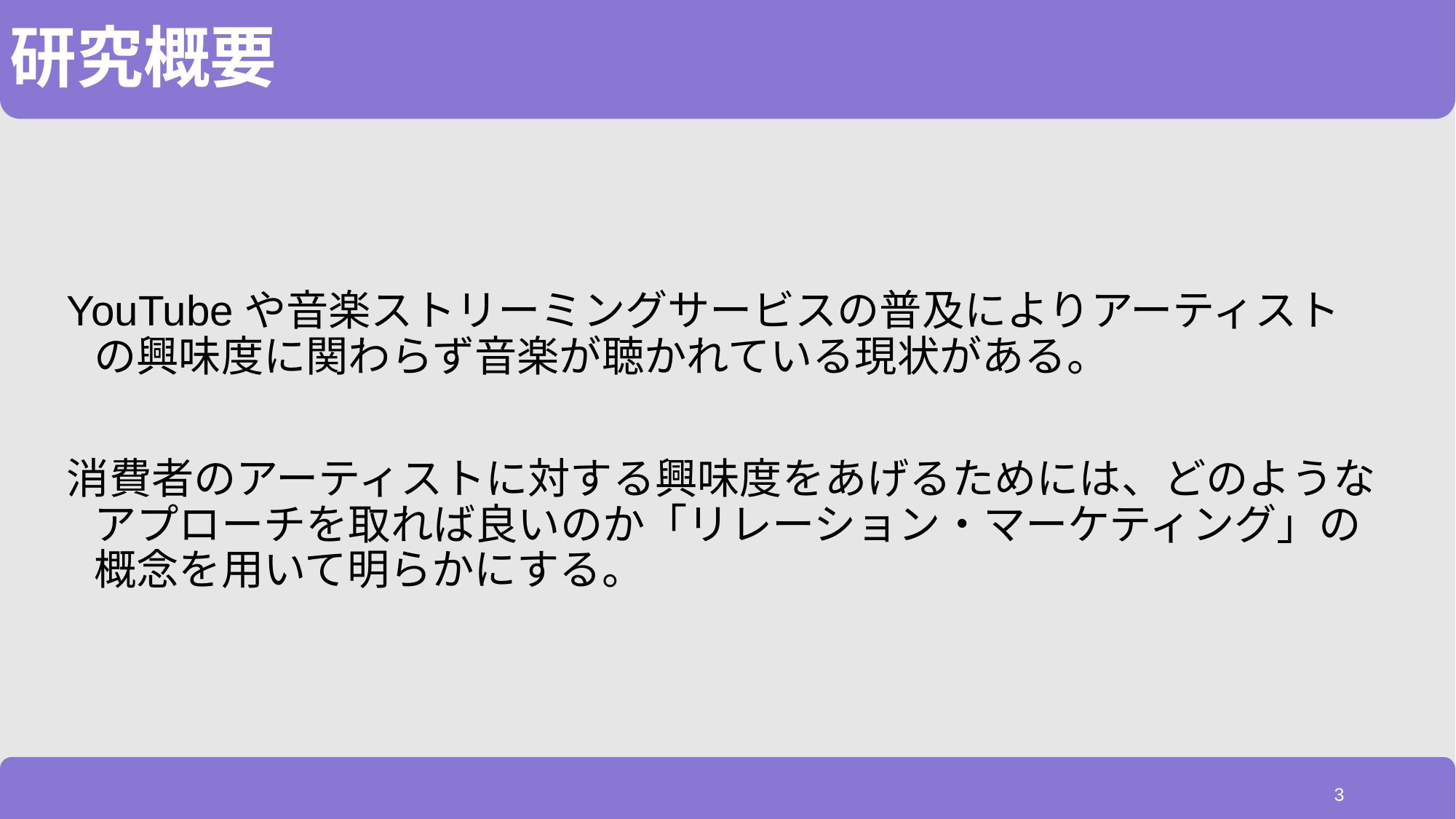

# 研究概要

YouTubeや音楽ストリーミングサービスの普及によりアーティストの興味度に関わらず音楽が聴かれている現状がある。

消費者のアーティストに対する興味度をあげるためには、どのようなアプローチを取れば良いのか「リレーション・マーケティング」の概念を用いて明らかにする。
3